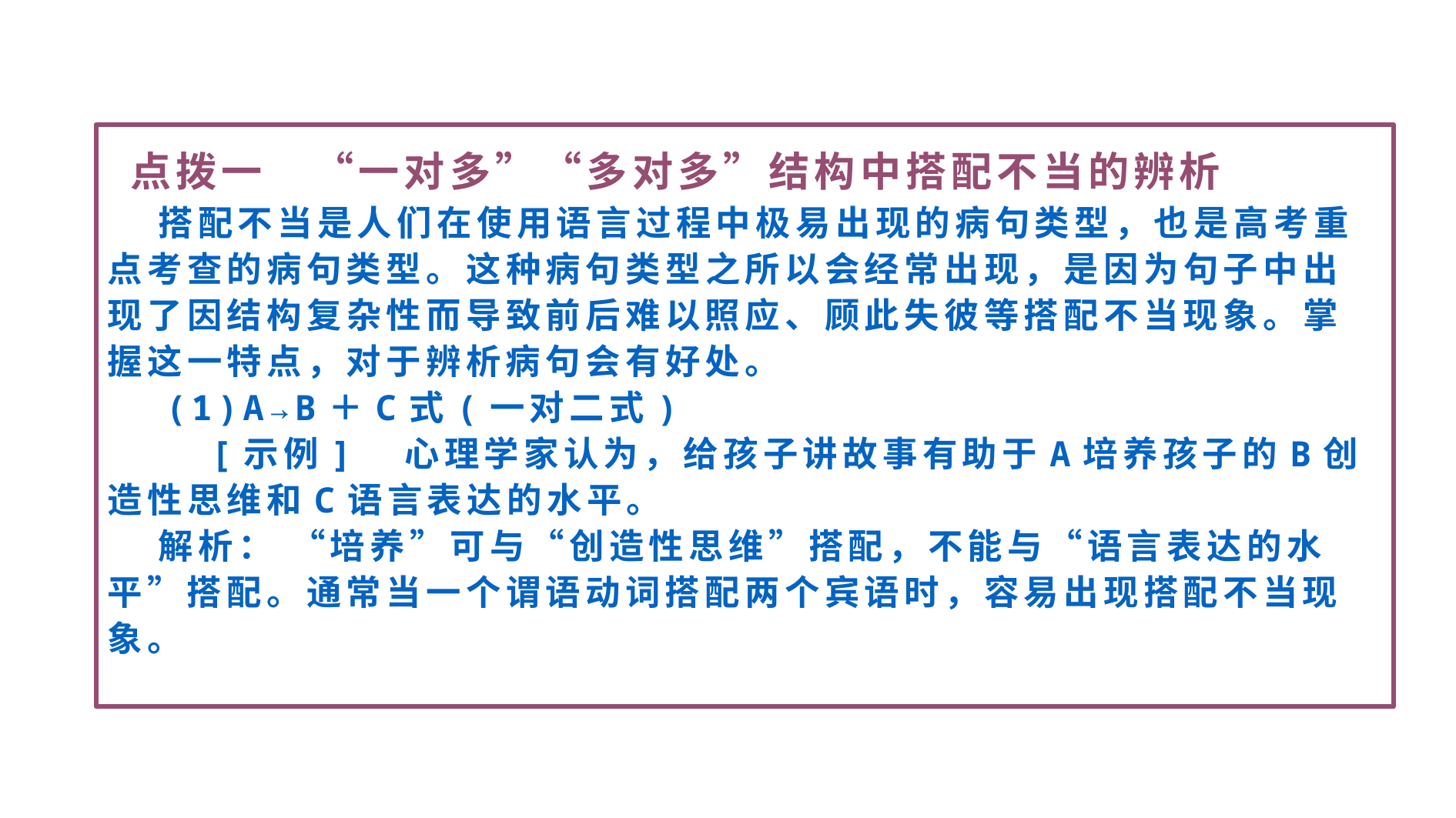

点拨一　“一对多”“多对多”结构中搭配不当的辨析
    搭配不当是人们在使用语言过程中极易出现的病句类型，也是高考重点考查的病句类型。这种病句类型之所以会经常出现，是因为句子中出现了因结构复杂性而导致前后难以照应、顾此失彼等搭配不当现象。掌握这一特点，对于辨析病句会有好处。
    (1)A→B＋C式(一对二式)
    [示例]　心理学家认为，给孩子讲故事有助于A培养孩子的B创造性思维和C语言表达的水平。
    解析： “培养”可与“创造性思维”搭配，不能与“语言表达的水平”搭配。通常当一个谓语动词搭配两个宾语时，容易出现搭配不当现象。